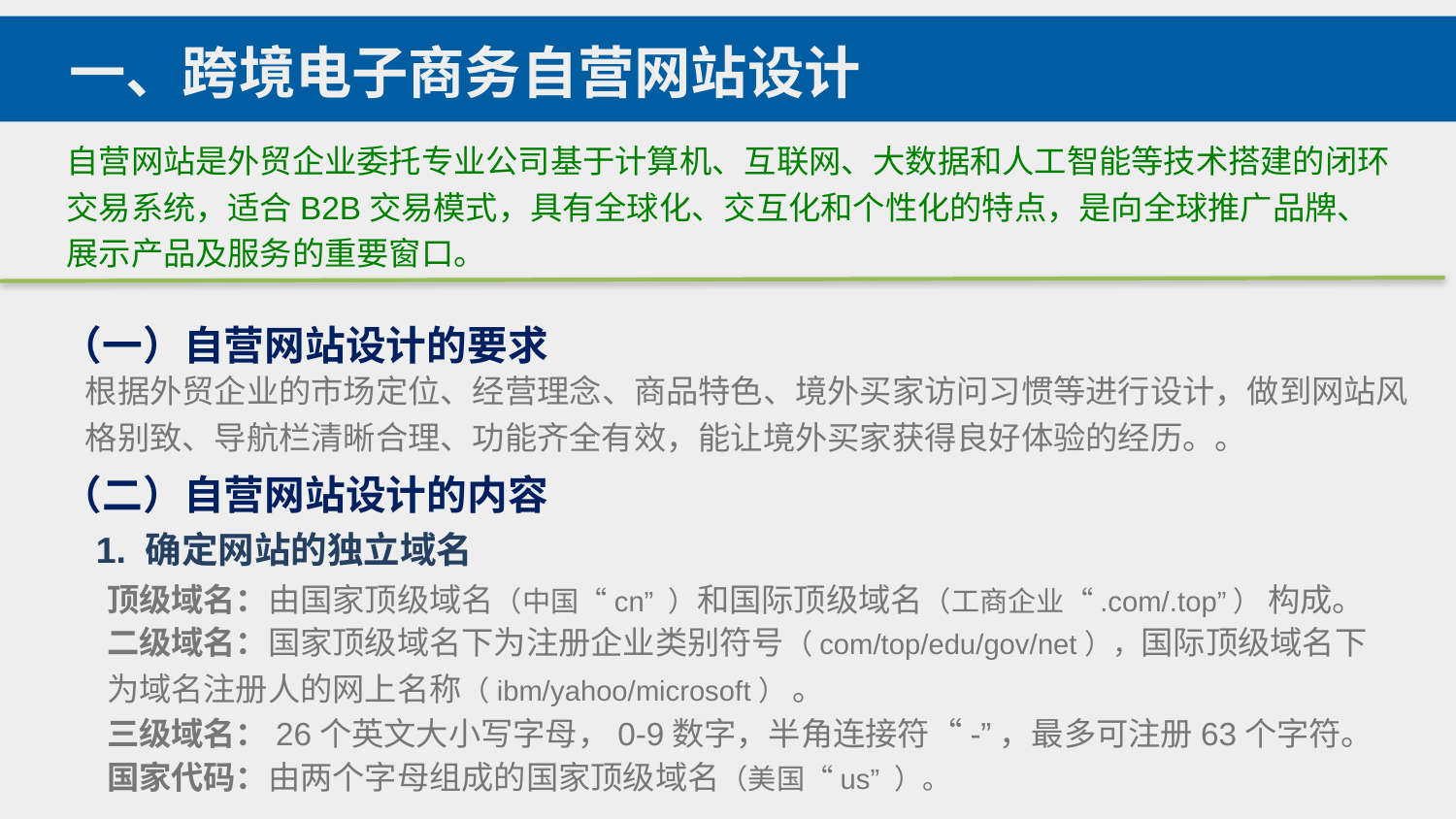

一、跨境电子商务自营网站设计
自营网站是外贸企业委托专业公司基于计算机、互联网、大数据和人工智能等技术搭建的闭环交易系统，适合B2B交易模式，具有全球化、交互化和个性化的特点，是向全球推广品牌、展示产品及服务的重要窗口。
（一）自营网站设计的要求
根据外贸企业的市场定位、经营理念、商品特色、境外买家访问习惯等进行设计，做到网站风格别致、导航栏清晰合理、功能齐全有效，能让境外买家获得良好体验的经历。。
（二）自营网站设计的内容
1. 确定网站的独立域名
顶级域名：由国家顶级域名（中国“cn” ）和国际顶级域名（工商企业“.com/.top”） 构成。
二级域名：国家顶级域名下为注册企业类别符号（com/top/edu/gov/net），国际顶级域名下为域名注册人的网上名称（ibm/yahoo/microsoft） 。
三级域名：26个英文大小写字母，0-9数字，半角连接符“-”，最多可注册63个字符。
国家代码：由两个字母组成的国家顶级域名（美国“us” ）。